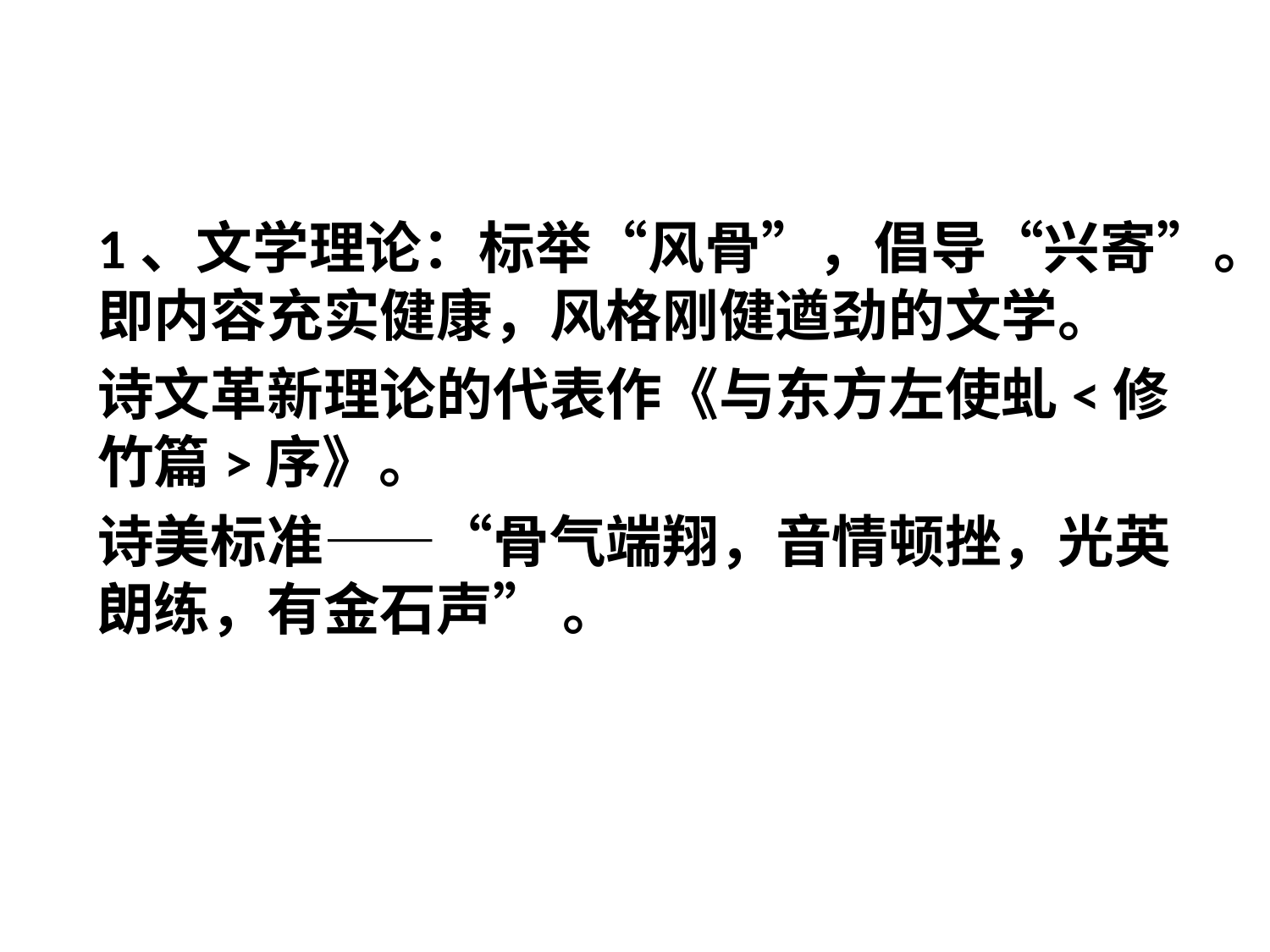

1、文学理论：标举“风骨”，倡导“兴寄”。即内容充实健康，风格刚健遒劲的文学。
诗文革新理论的代表作《与东方左使虬<修竹篇>序》。
诗美标准——“骨气端翔，音情顿挫，光英朗练，有金石声” 。